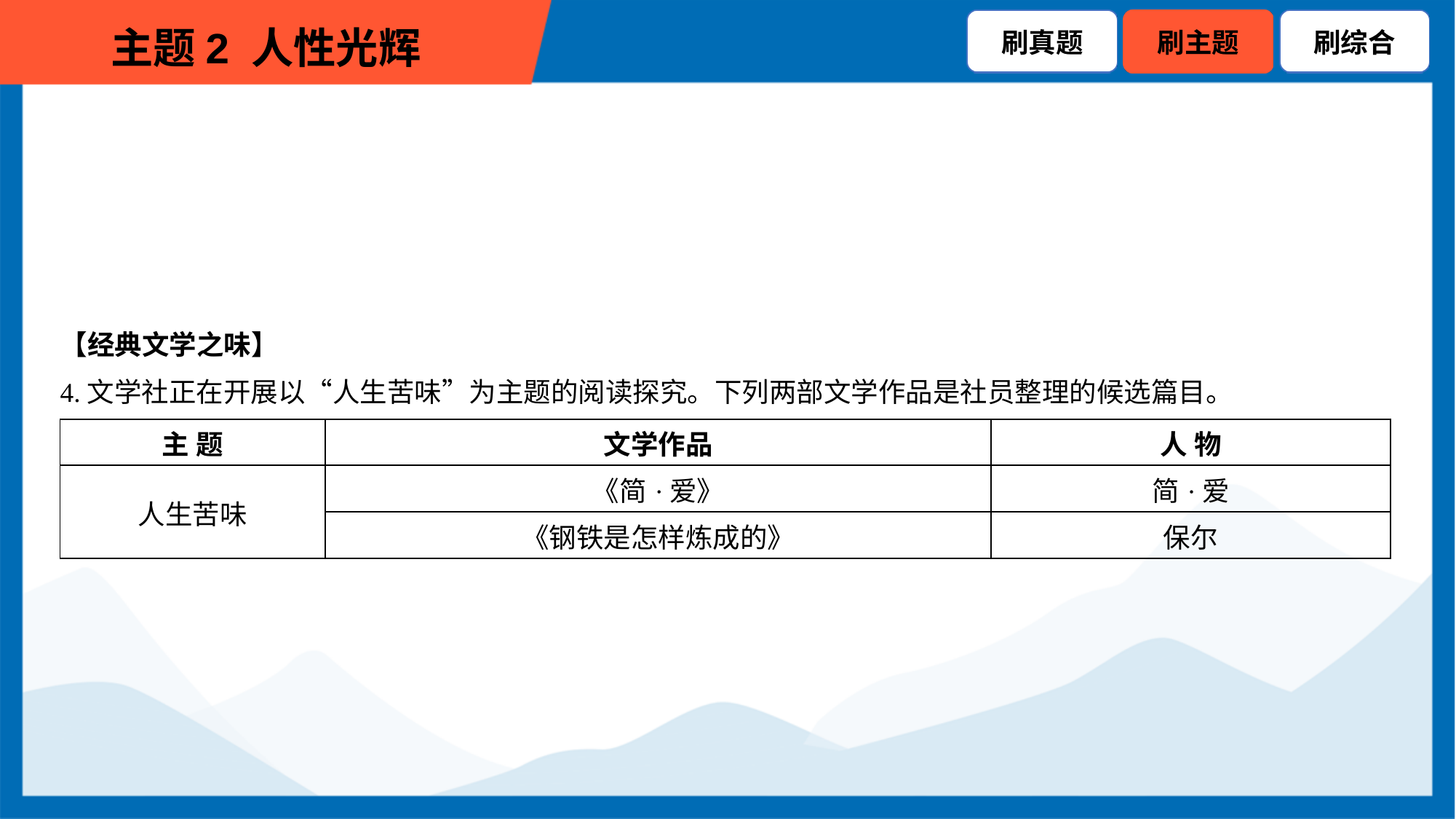

【经典文学之味】
4.文学社正在开展以“人生苦味”为主题的阅读探究。下列两部文学作品是社员整理的候选篇目。
| 主 题 | 文学作品 | 人 物 |
| --- | --- | --- |
| 人生苦味 | 《简·爱》 | 简·爱 |
|  | 《钢铁是怎样炼成的》 | 保尔 |